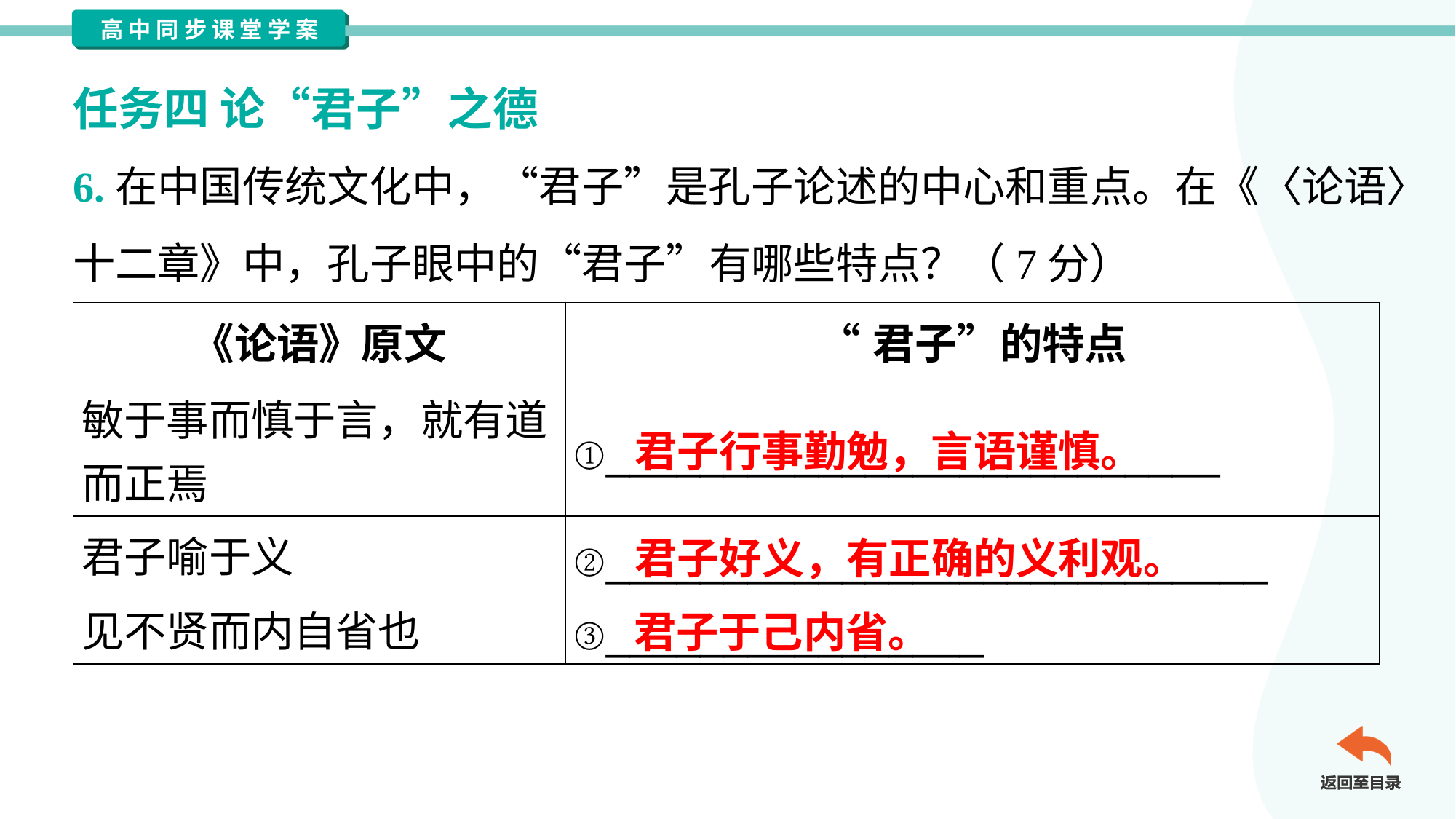

任务四 论“君子”之德
6.在中国传统文化中，“君子”是孔子论述的中心和重点。在《〈论语〉
十二章》中，孔子眼中的“君子”有哪些特点？（7分）
| 《论语》原文 | “君子”的特点 |
| --- | --- |
| 敏于事而慎于言，就有道 而正焉 | ①\_\_\_\_\_\_\_\_\_\_\_\_\_\_\_\_\_\_\_\_\_\_\_\_\_\_ |
| 君子喻于义 | ②\_\_\_\_\_\_\_\_\_\_\_\_\_\_\_\_\_\_\_\_\_\_\_\_\_\_\_\_ |
| 见不贤而内自省也 | ③\_\_\_\_\_\_\_\_\_\_\_\_\_\_\_\_ |
君子行事勤勉，言语谨慎。
君子好义，有正确的义利观。
君子于己内省。